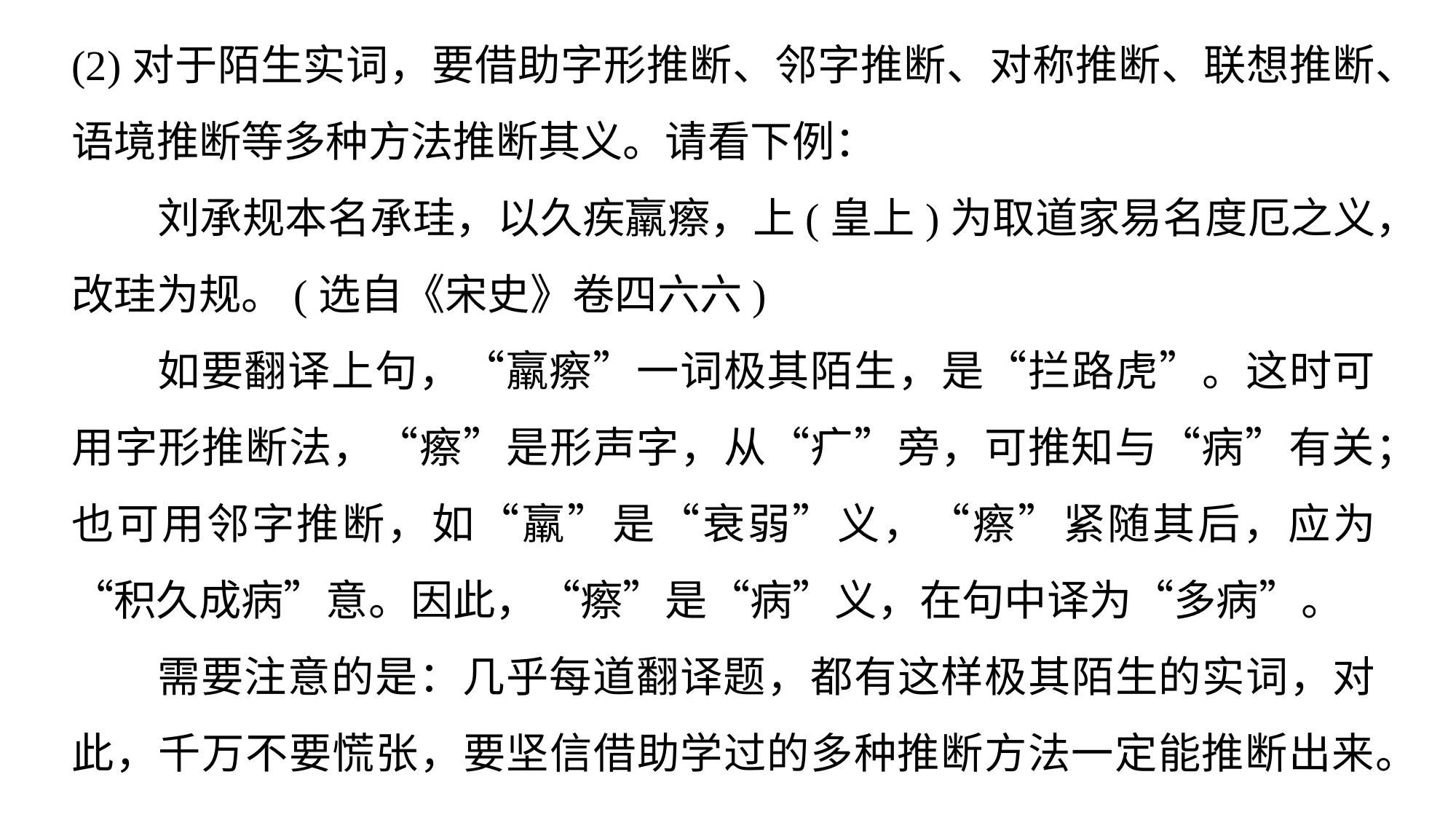

(2)对于陌生实词，要借助字形推断、邻字推断、对称推断、联想推断、语境推断等多种方法推断其义。请看下例：
刘承规本名承珪，以久疾羸瘵，上(皇上)为取道家易名度厄之义，改珪为规。(选自《宋史》卷四六六)
如要翻译上句，“羸瘵”一词极其陌生，是“拦路虎”。这时可用字形推断法，“瘵”是形声字，从“疒”旁，可推知与“病”有关；也可用邻字推断，如“羸”是“衰弱”义，“瘵”紧随其后，应为“积久成病”意。因此，“瘵”是“病”义，在句中译为“多病”。
需要注意的是：几乎每道翻译题，都有这样极其陌生的实词，对此，千万不要慌张，要坚信借助学过的多种推断方法一定能推断出来。